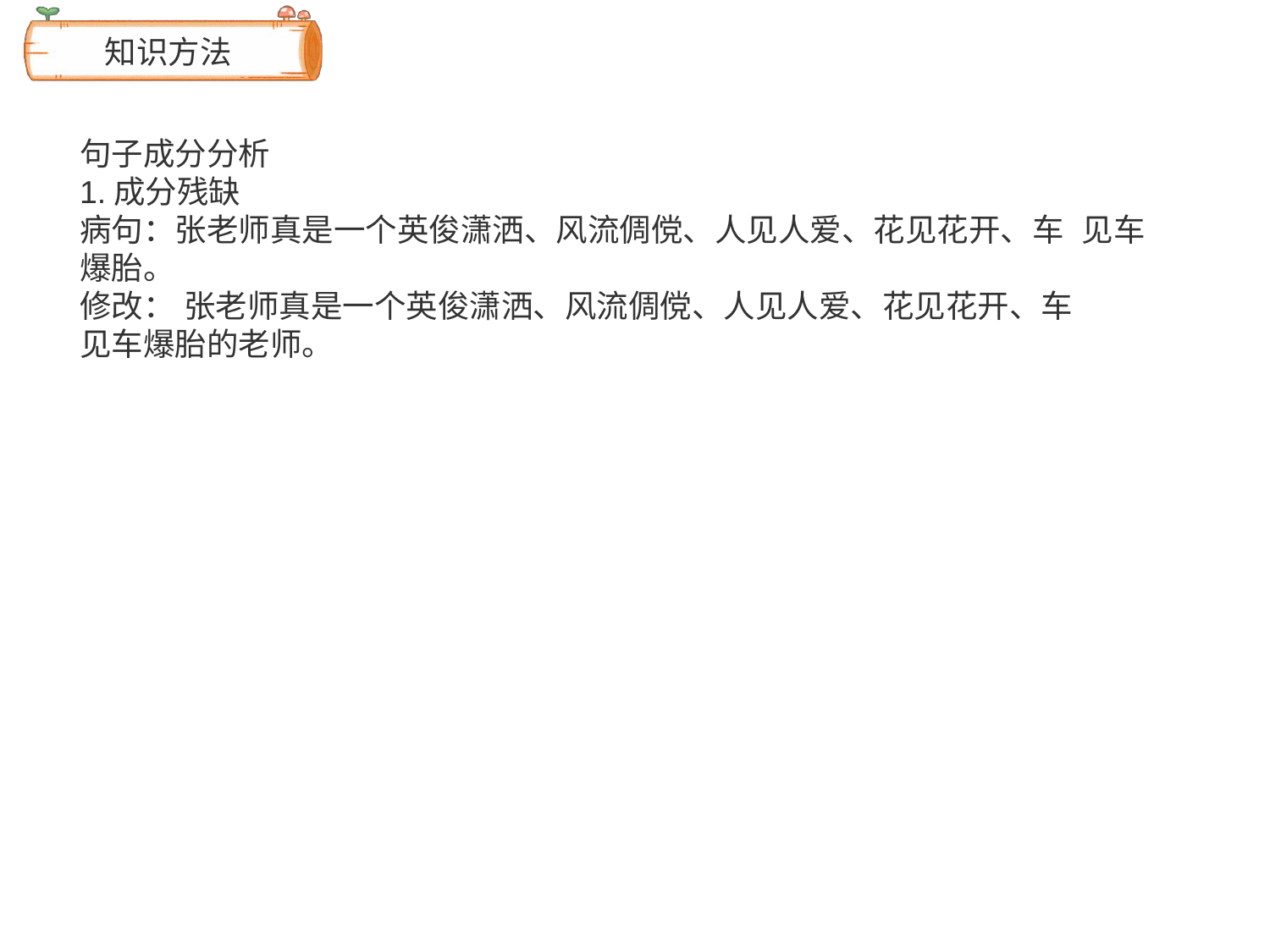

# 知识方法
句子成分分析
1.成分残缺
病句：张老师真是一个英俊潇洒、风流倜傥、人见人爱、花见花开、车  见车爆胎。
修改： 张老师真是一个英俊潇洒、风流倜傥、人见人爱、花见花开、车
见车爆胎的老师。